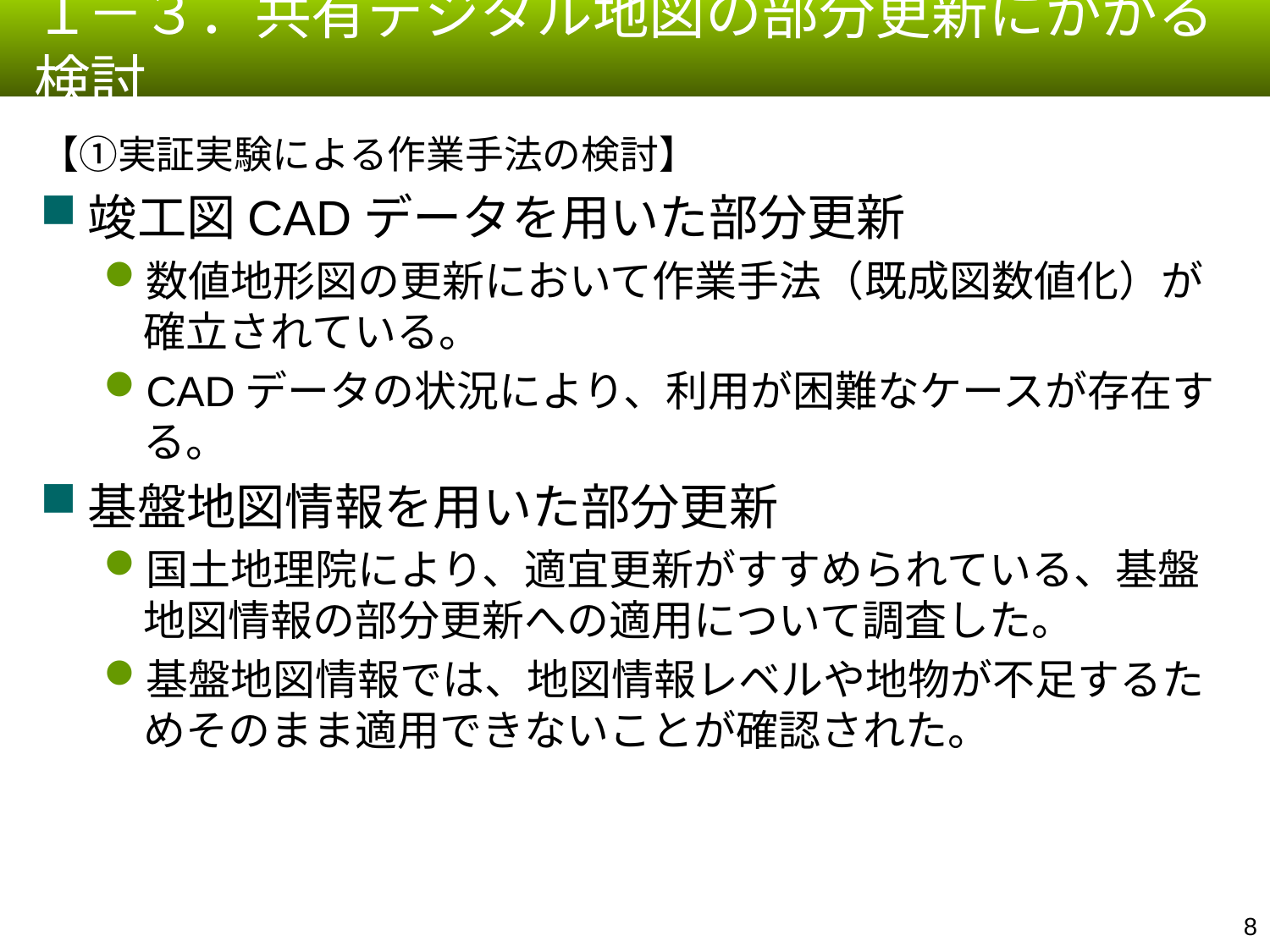

１－３．共有デジタル地図の部分更新にかかる検討
【①実証実験による作業手法の検討】
竣工図CADデータを用いた部分更新
数値地形図の更新において作業手法（既成図数値化）が確立されている。
CADデータの状況により、利用が困難なケースが存在する。
基盤地図情報を用いた部分更新
国土地理院により、適宜更新がすすめられている、基盤地図情報の部分更新への適用について調査した。
基盤地図情報では、地図情報レベルや地物が不足するためそのまま適用できないことが確認された。

8